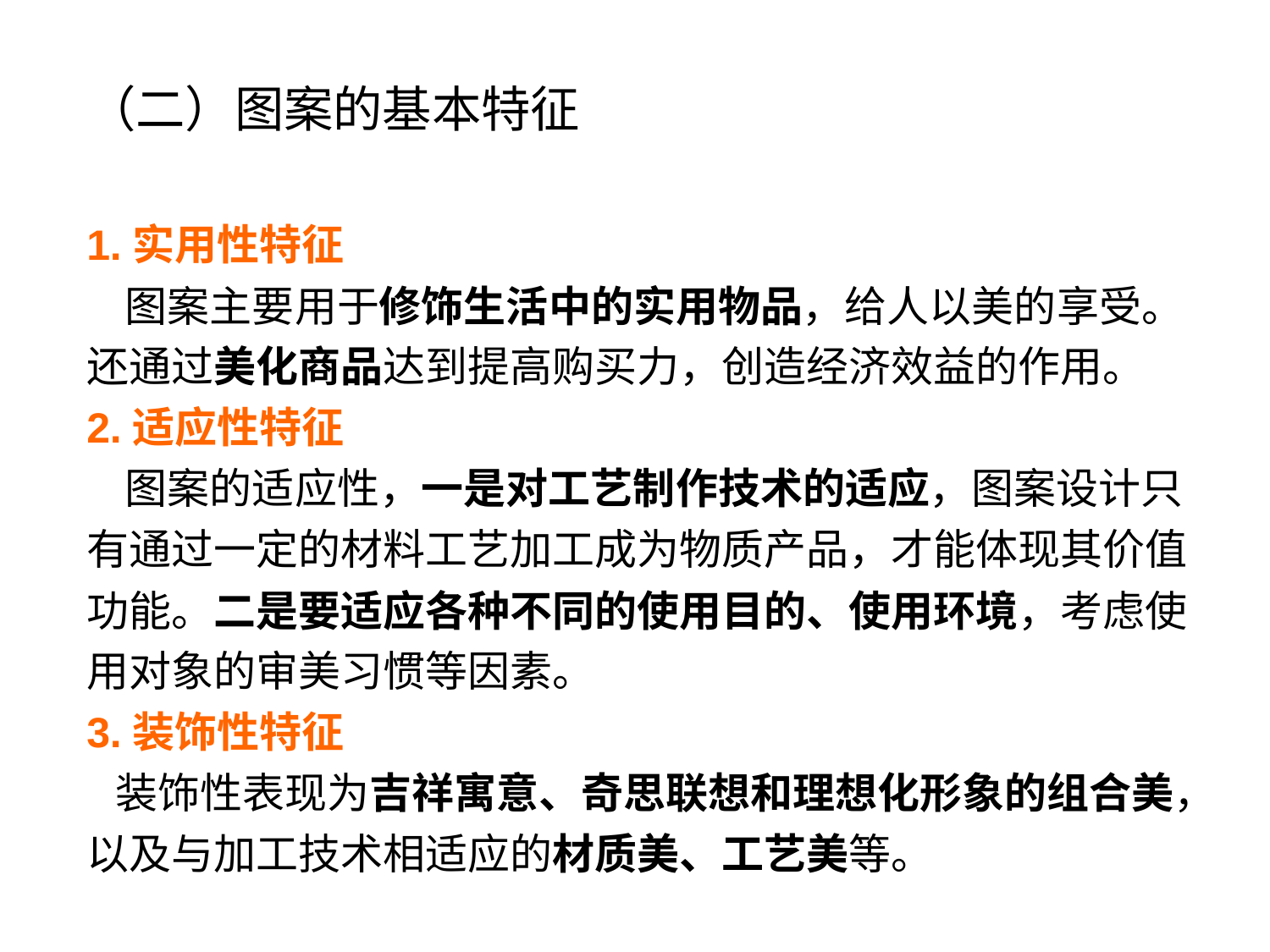

（二）图案的基本特征

1.实用性特征
   图案主要用于修饰生活中的实用物品，给人以美的享受。还通过美化商品达到提高购买力，创造经济效益的作用。
2.适应性特征
   图案的适应性，一是对工艺制作技术的适应，图案设计只有通过一定的材料工艺加工成为物质产品，才能体现其价值功能。二是要适应各种不同的使用目的、使用环境，考虑使用对象的审美习惯等因素。
3.装饰性特征
  装饰性表现为吉祥寓意、奇思联想和理想化形象的组合美，以及与加工技术相适应的材质美、工艺美等。